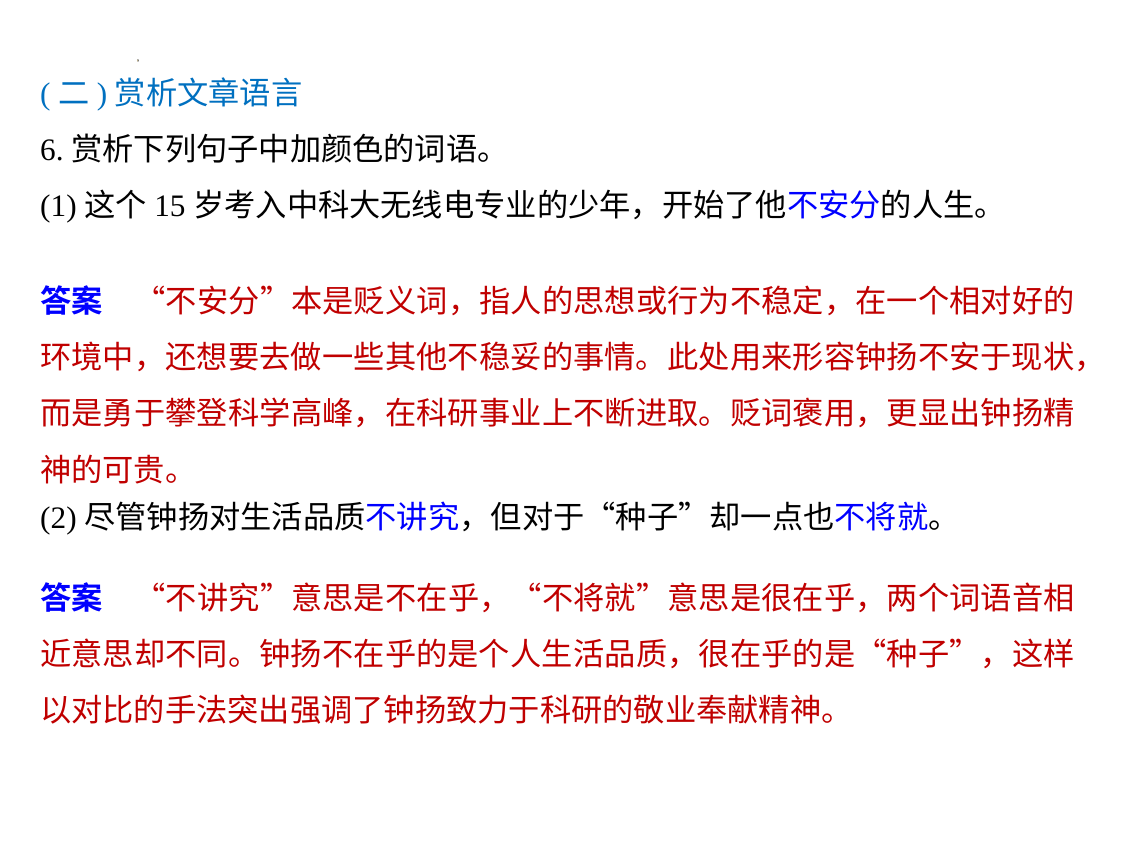

(二)赏析文章语言
6.赏析下列句子中加颜色的词语。
(1)这个15岁考入中科大无线电专业的少年，开始了他不安分的人生。
答案　“不安分”本是贬义词，指人的思想或行为不稳定，在一个相对好的环境中，还想要去做一些其他不稳妥的事情。此处用来形容钟扬不安于现状，而是勇于攀登科学高峰，在科研事业上不断进取。贬词褒用，更显出钟扬精神的可贵。
(2)尽管钟扬对生活品质不讲究，但对于“种子”却一点也不将就。
答案　“不讲究”意思是不在乎，“不将就”意思是很在乎，两个词语音相近意思却不同。钟扬不在乎的是个人生活品质，很在乎的是“种子”，这样以对比的手法突出强调了钟扬致力于科研的敬业奉献精神。